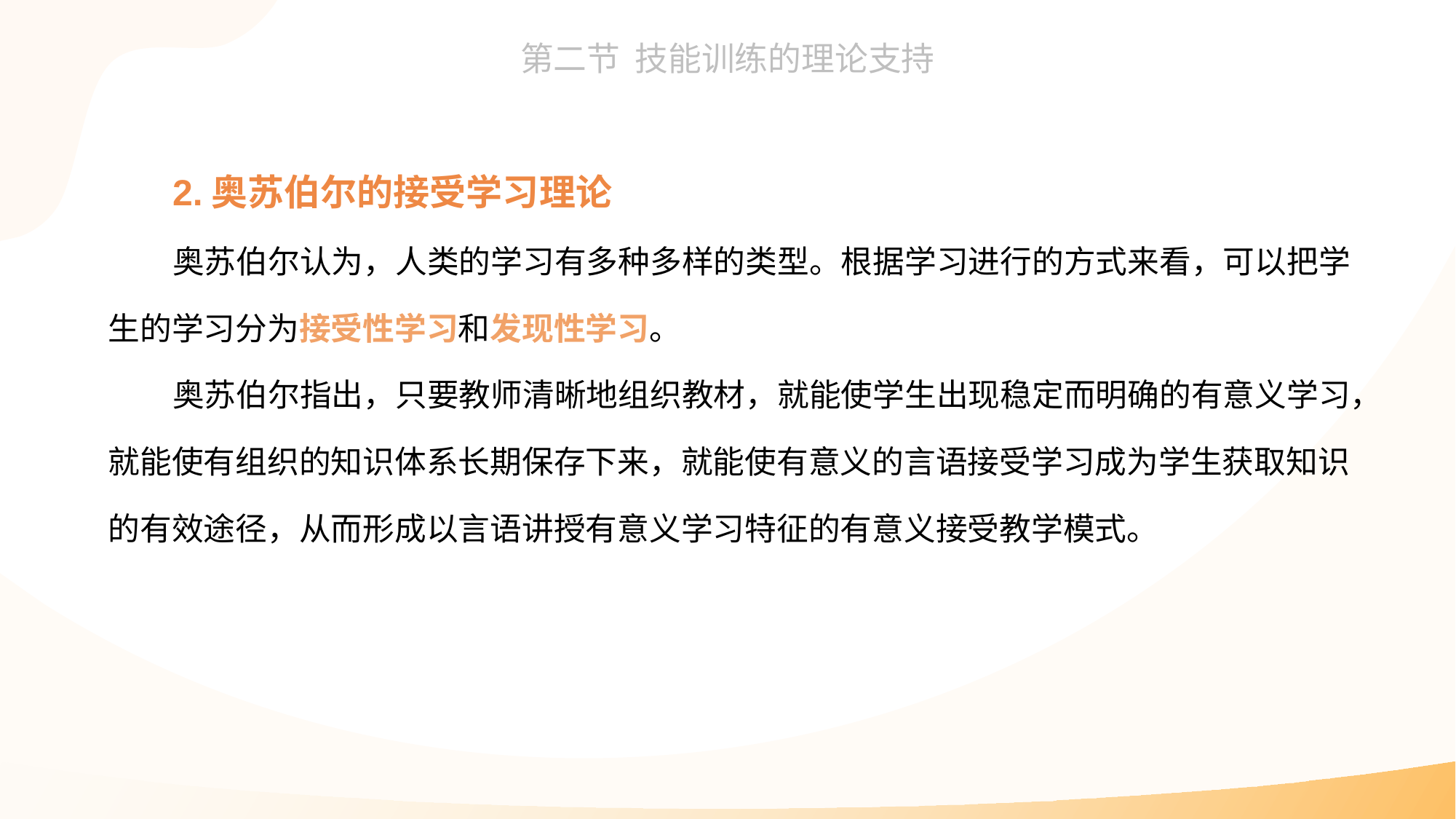

2.奥苏伯尔的接受学习理论
奥苏伯尔认为，人类的学习有多种多样的类型。根据学习进行的方式来看，可以把学生的学习分为接受性学习和发现性学习。
奥苏伯尔指出，只要教师清晰地组织教材，就能使学生出现稳定而明确的有意义学习，就能使有组织的知识体系长期保存下来，就能使有意义的言语接受学习成为学生获取知识的有效途径，从而形成以言语讲授有意义学习特征的有意义接受教学模式。